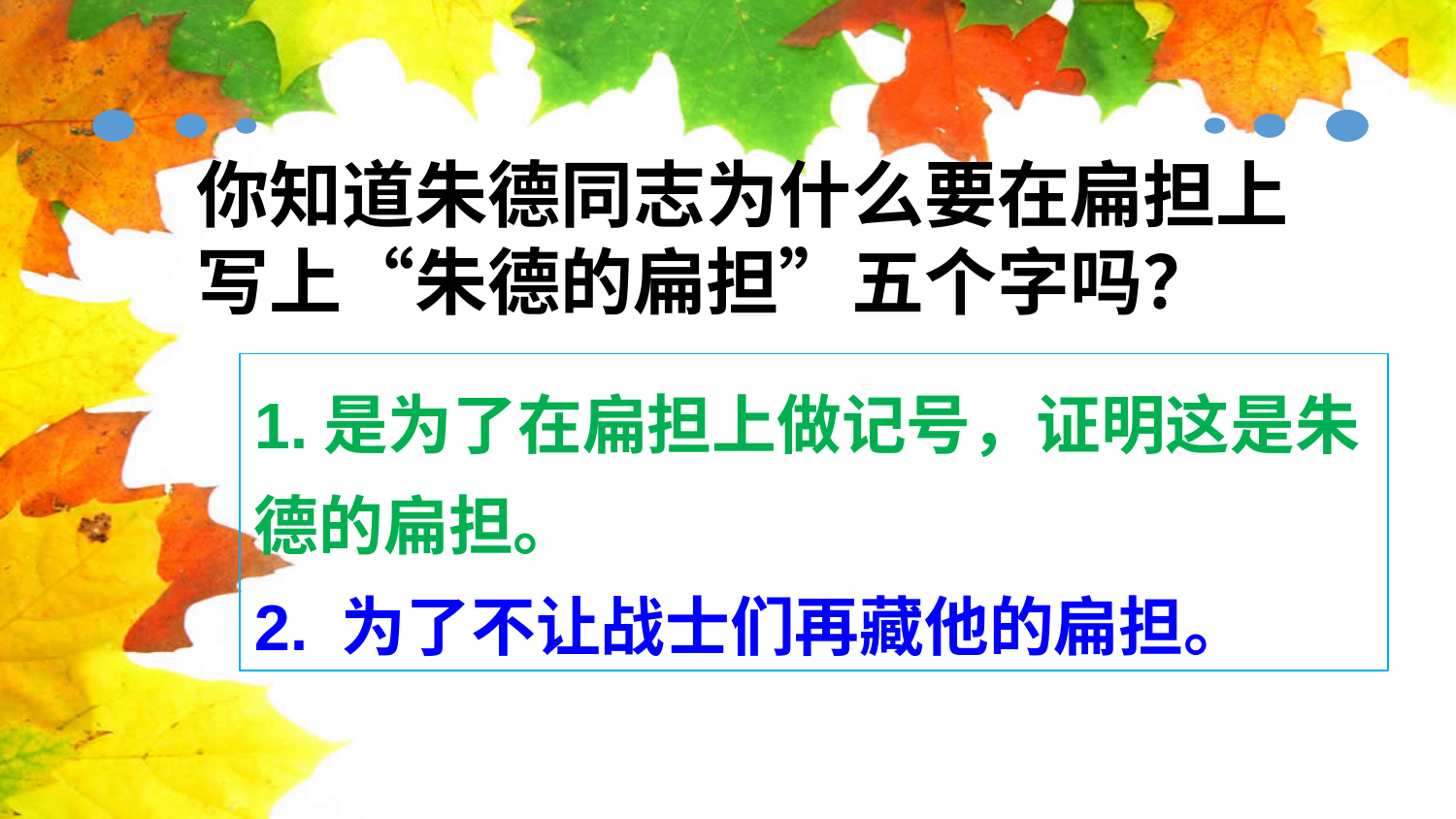

你知道朱德同志为什么要在扁担上写上“朱德的扁担”五个字吗？
1.是为了在扁担上做记号，证明这是朱德的扁担。
2. 为了不让战士们再藏他的扁担。